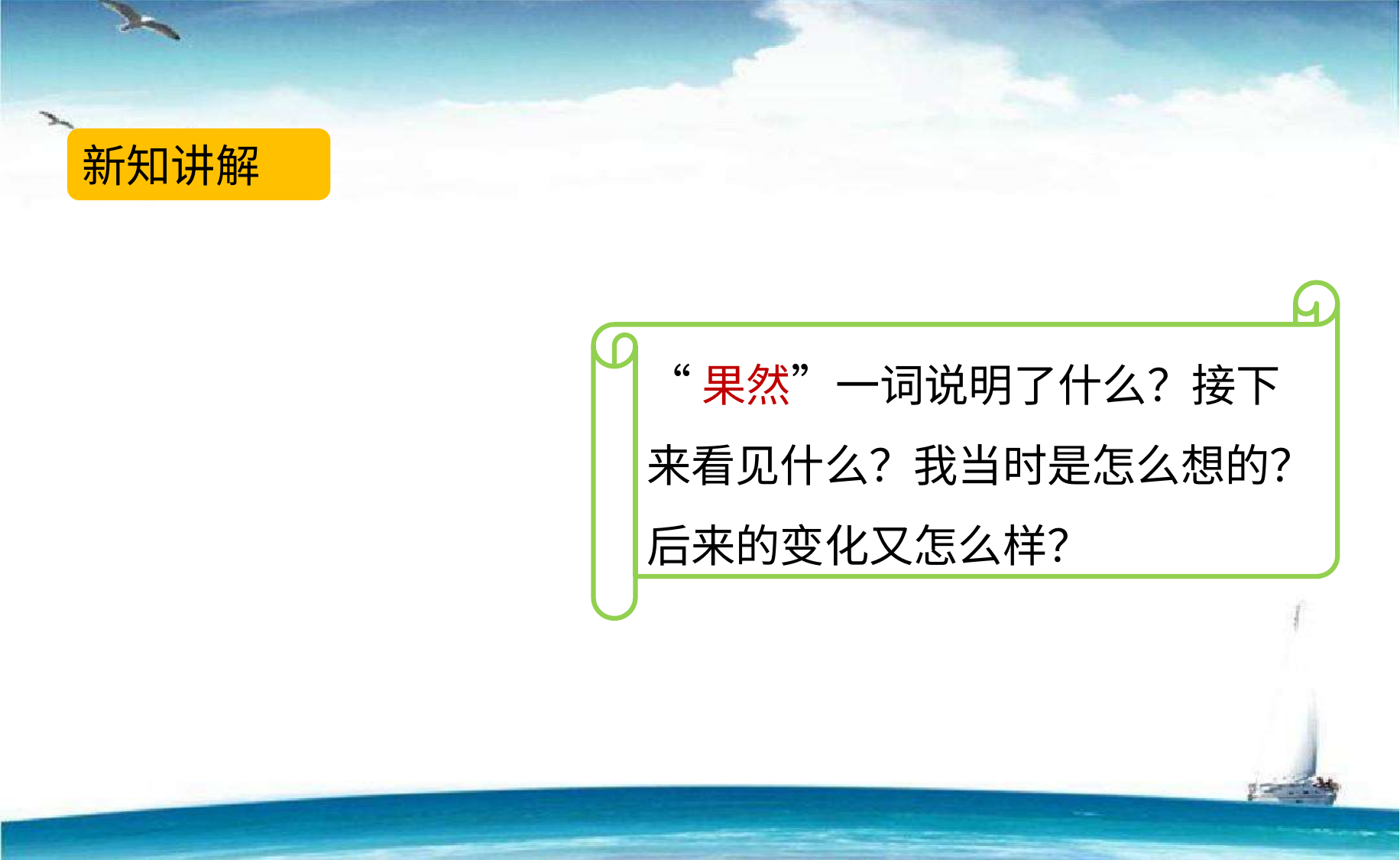

新知讲解
“果然”一词说明了什么？接下来看见什么？我当时是怎么想的？后来的变化又怎么样？